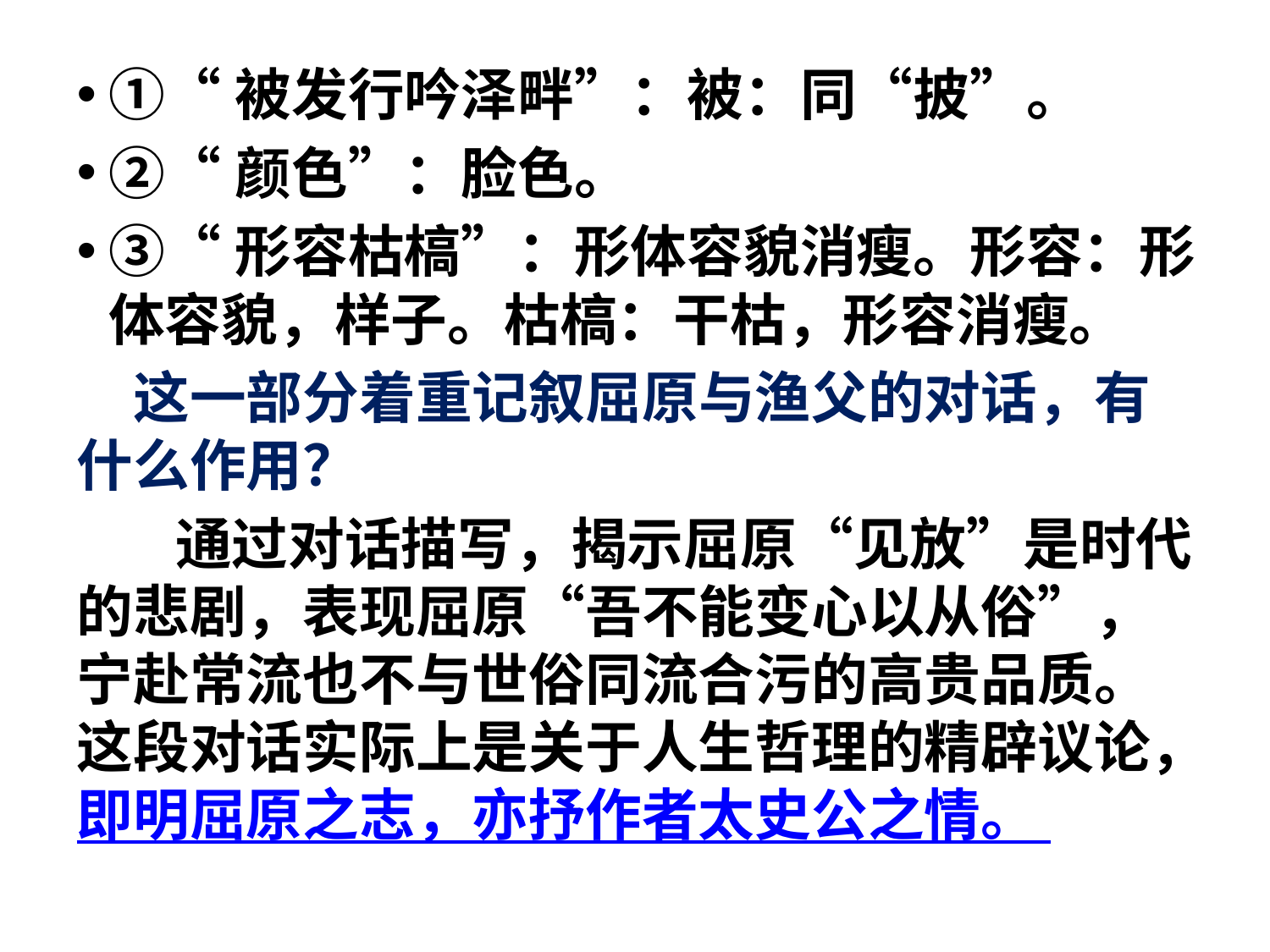

①“被发行吟泽畔”：被：同“披”。
②“颜色”：脸色。
③“形容枯槁”：形体容貌消瘦。形容：形体容貌，样子。枯槁：干枯，形容消瘦。
    这一部分着重记叙屈原与渔父的对话，有什么作用？
　　通过对话描写，揭示屈原“见放”是时代的悲剧，表现屈原“吾不能变心以从俗”，宁赴常流也不与世俗同流合污的高贵品质。这段对话实际上是关于人生哲理的精辟议论，即明屈原之志，亦抒作者太史公之情。